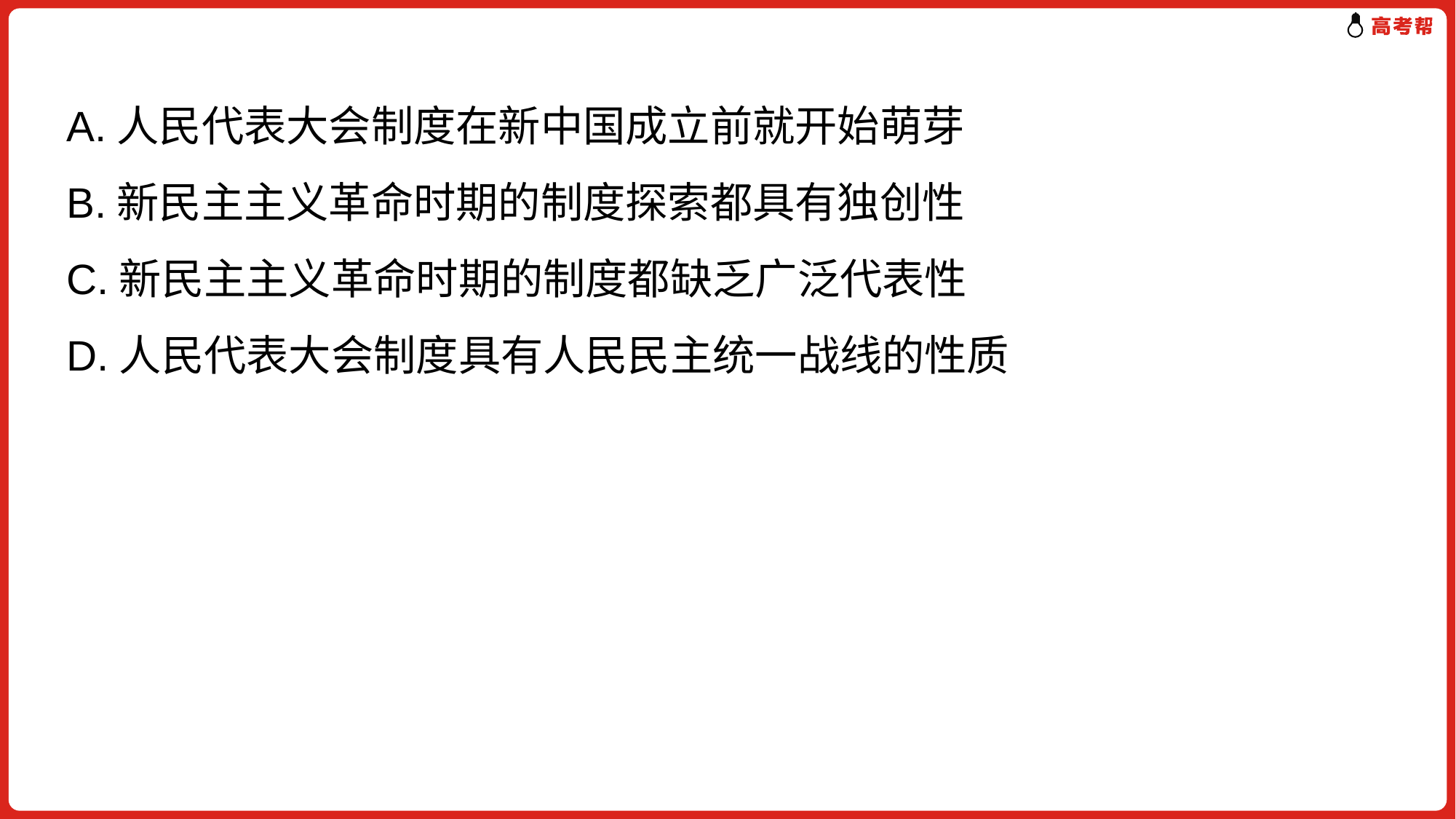

A.人民代表大会制度在新中国成立前就开始萌芽
B.新民主主义革命时期的制度探索都具有独创性
C.新民主主义革命时期的制度都缺乏广泛代表性
D.人民代表大会制度具有人民民主统一战线的性质